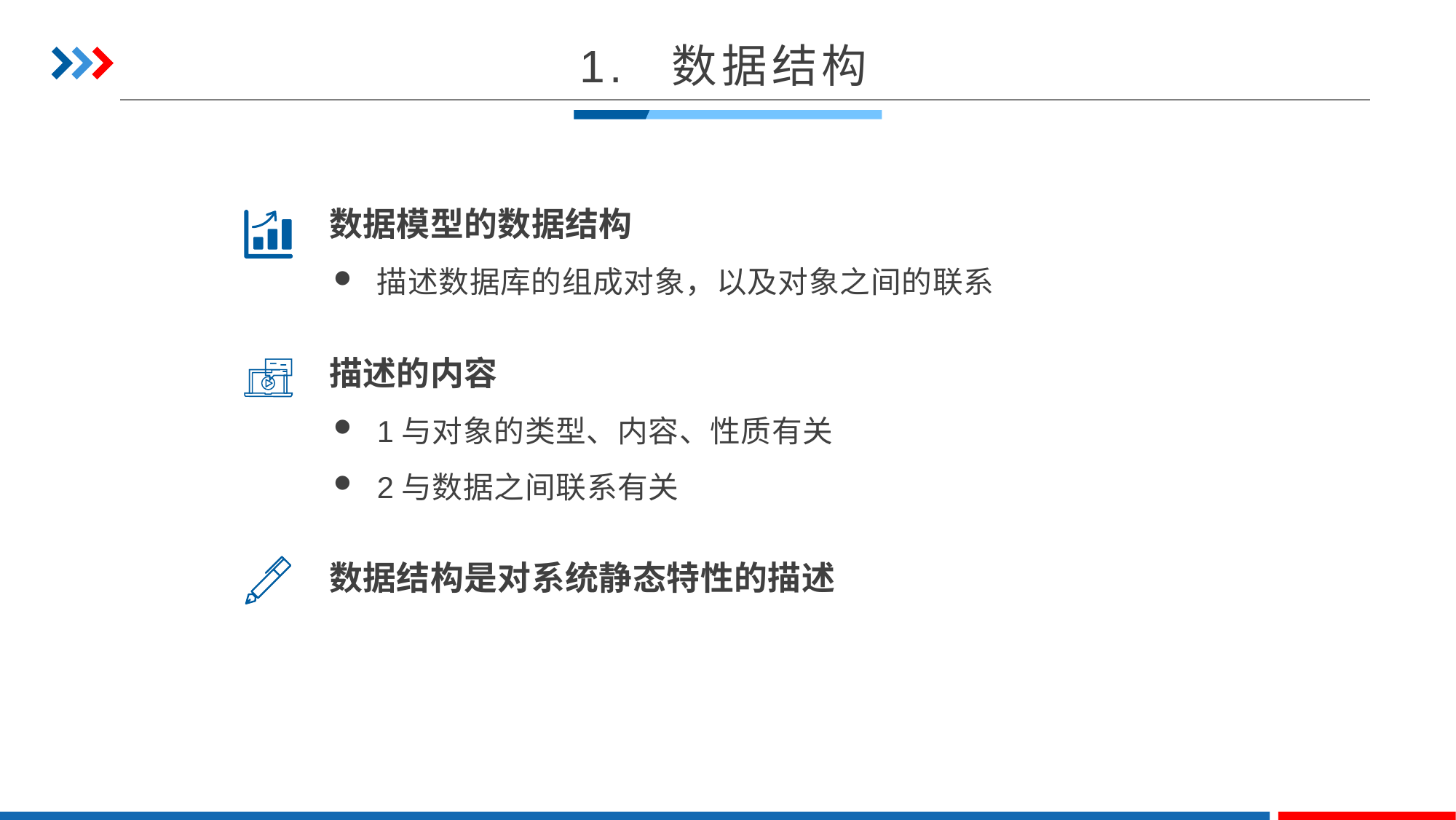

1.  数据结构

数据模型的数据结构
描述数据库的组成对象，以及对象之间的联系
描述的内容
1与对象的类型、内容、性质有关
2与数据之间联系有关
数据结构是对系统静态特性的描述